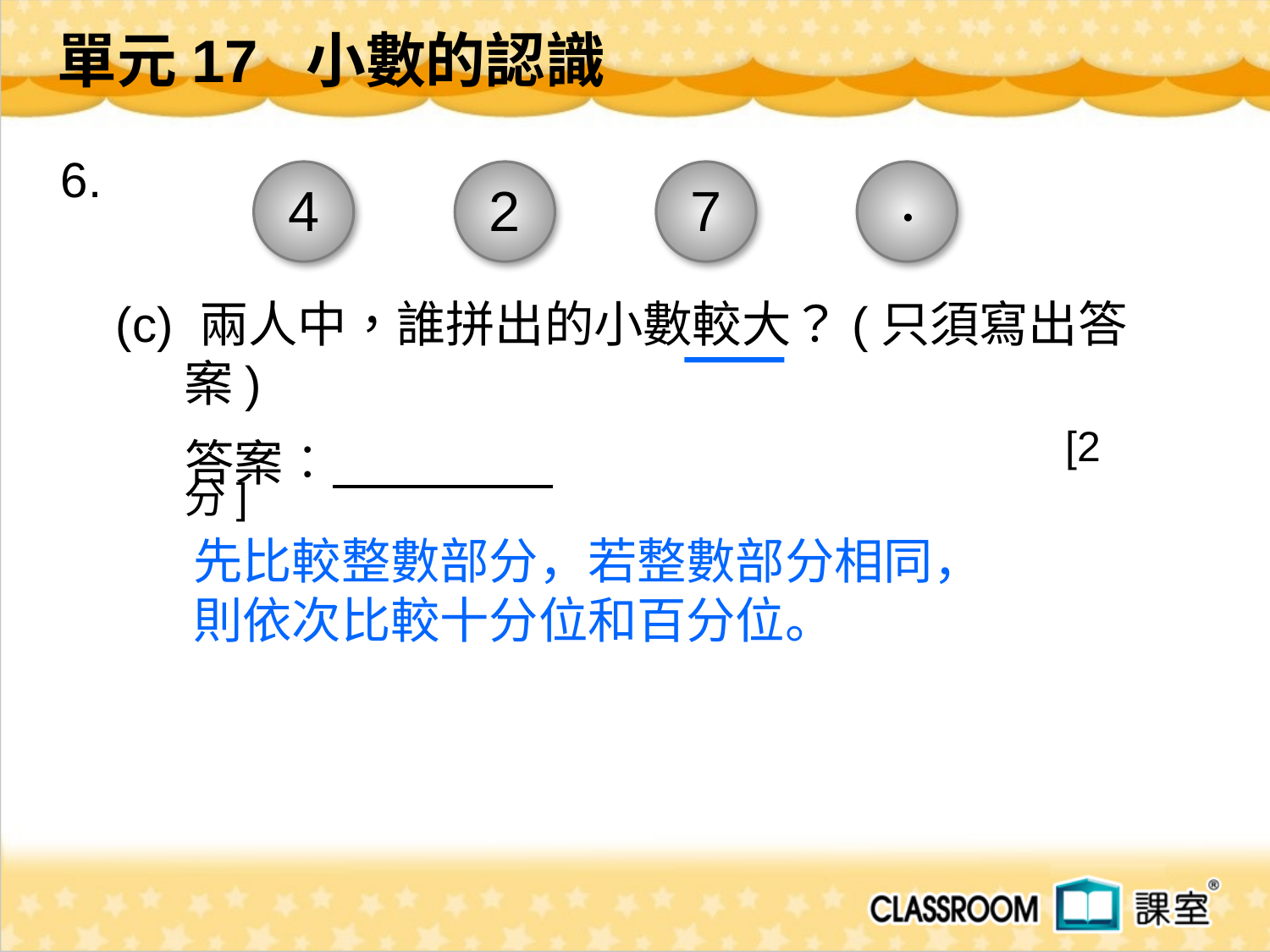

單元17  小數的認識
  6.

      (c) 兩人中，誰拼出的小數較大？(只須寫出答案)
                                                                           [2分]
.

4
2
7

答案︰
先比較整數部分，若整數部分相同，
則依次比較十分位和百分位。